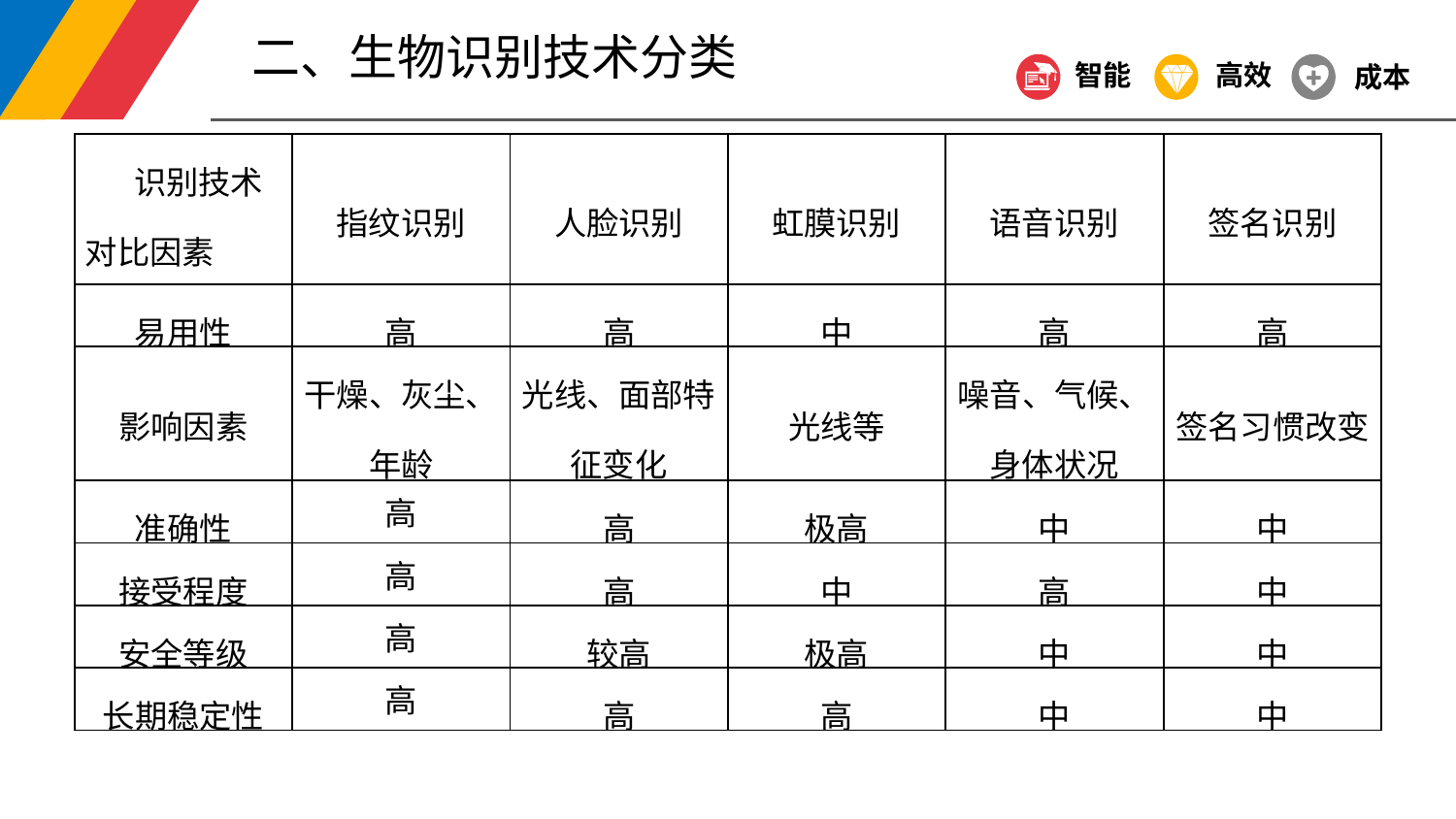

二、生物识别技术分类
智能
高效
成本
| 识别技术 对比因素 | 指纹识别 | 人脸识别 | 虹膜识别 | 语音识别 | 签名识别 |
| --- | --- | --- | --- | --- | --- |
| 易用性 | 高 | 高 | 中 | 高 | 高 |
| 影响因素 | 干燥、灰尘、年龄 | 光线、面部特征变化 | 光线等 | 噪音、气候、身体状况 | 签名习惯改变 |
| 准确性 | 高 | 高 | 极高 | 中 | 中 |
| 接受程度 | 高 | 高 | 中 | 高 | 中 |
| 安全等级 | 高 | 较高 | 极高 | 中 | 中 |
| 长期稳定性 | 高 | 高 | 高 | 中 | 中 |